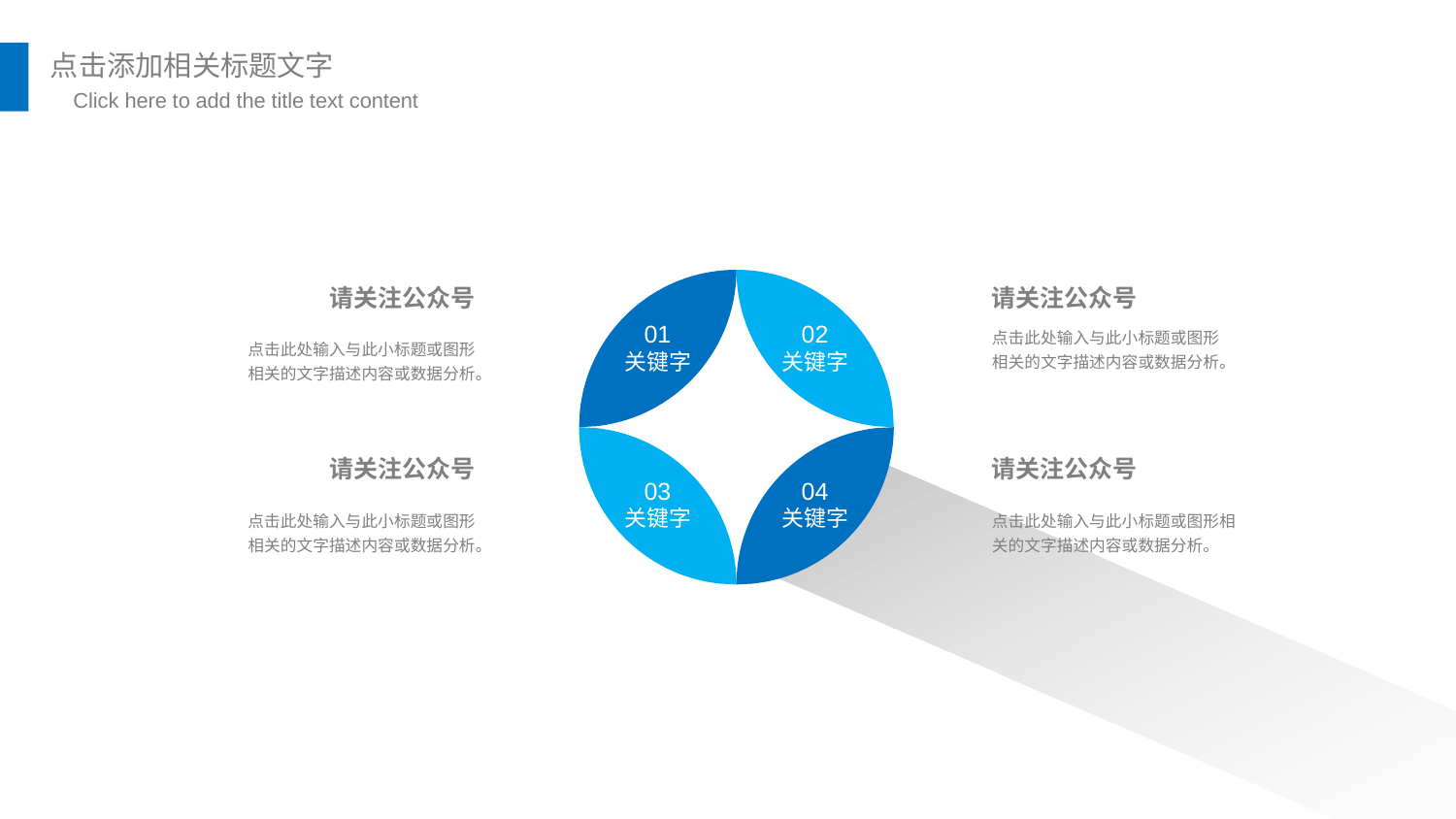

请关注公众号

请关注公众号
01
关键字
02
关键字
点击此处输入与此小标题或图形相关的文字描述内容或数据分析。
点击此处输入与此小标题或图形相关的文字描述内容或数据分析。

请关注公众号
请关注公众号
03
关键字
04
关键字
点击此处输入与此小标题或图形相关的文字描述内容或数据分析。
点击此处输入与此小标题或图形相关的文字描述内容或数据分析。